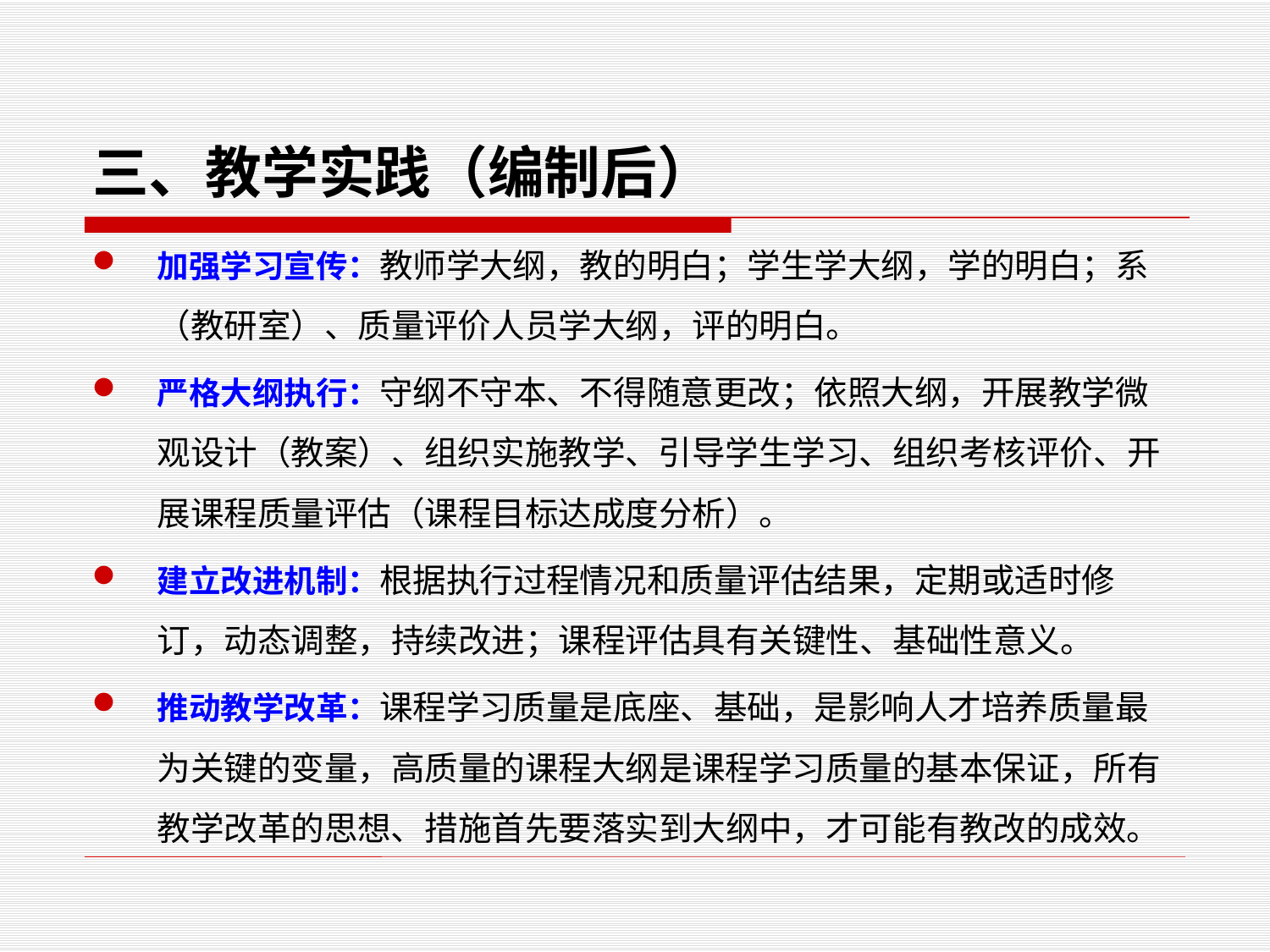

# 三、教学实践（编制后）
加强学习宣传：教师学大纲，教的明白；学生学大纲，学的明白；系（教研室）、质量评价人员学大纲，评的明白。
严格大纲执行：守纲不守本、不得随意更改；依照大纲，开展教学微观设计（教案）、组织实施教学、引导学生学习、组织考核评价、开展课程质量评估（课程目标达成度分析）。
建立改进机制：根据执行过程情况和质量评估结果，定期或适时修订，动态调整，持续改进；课程评估具有关键性、基础性意义。
推动教学改革：课程学习质量是底座、基础，是影响人才培养质量最为关键的变量，高质量的课程大纲是课程学习质量的基本保证，所有教学改革的思想、措施首先要落实到大纲中，才可能有教改的成效。